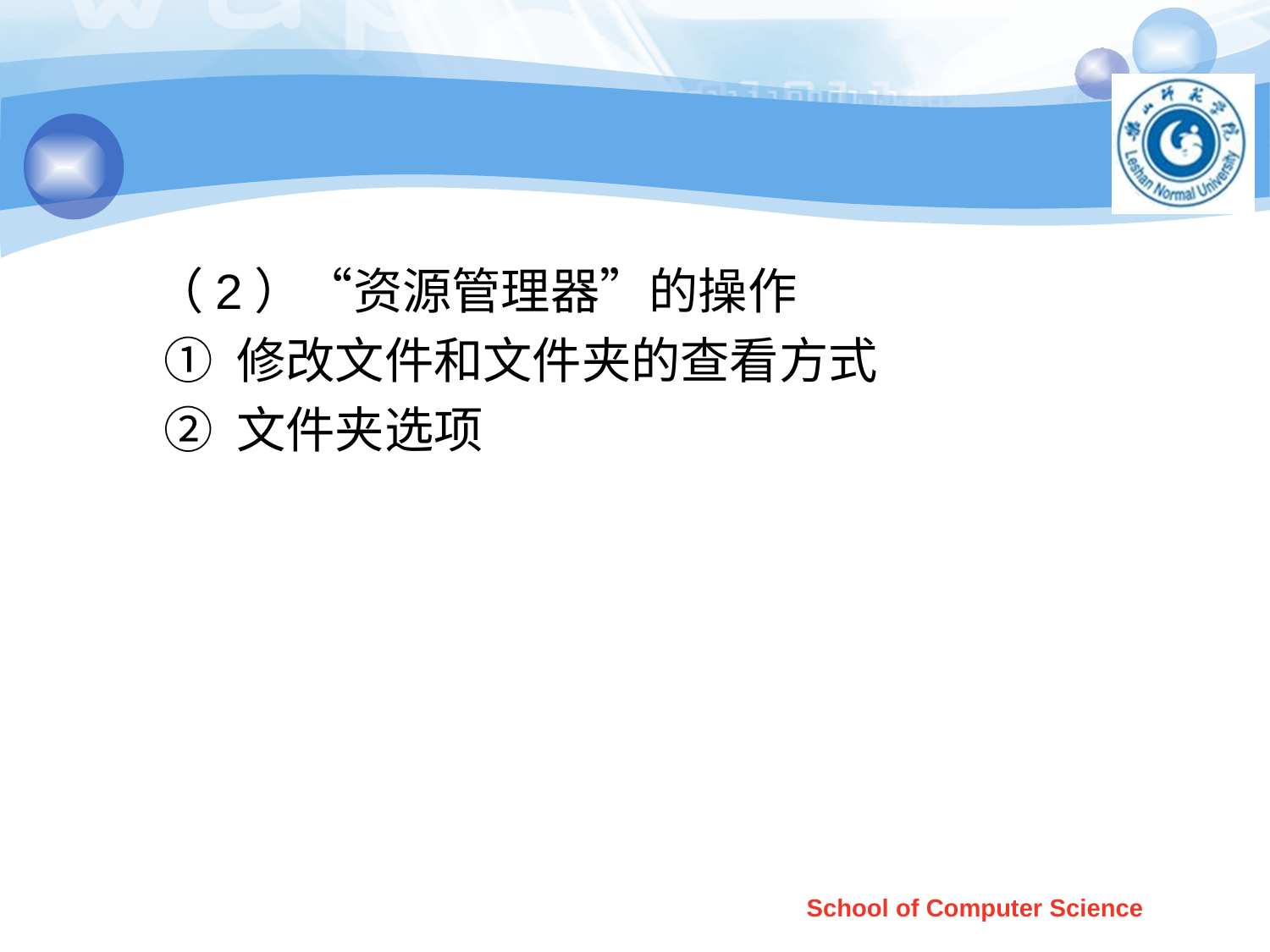

#
      （2）“资源管理器”的操作
        ① 修改文件和文件夹的查看方式
        ② 文件夹选项

School of Computer Science